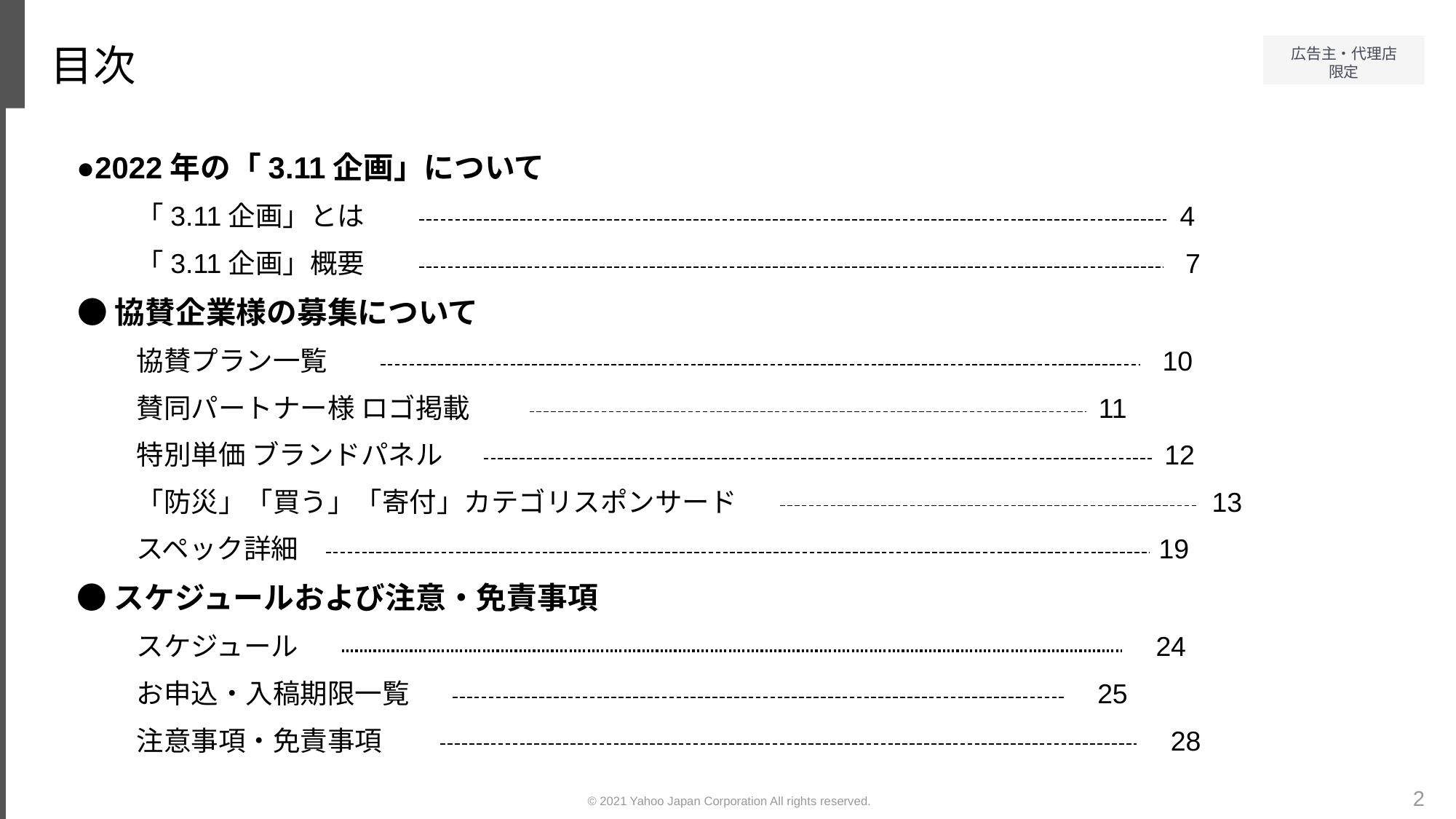

目次
●2022年の「3.11企画」について
「3.11企画」とは　　　　　　　　　　　　　　　　　　　　　　　　　　　　　　　　　　　　　　　　　　　　　　　 　　  4
「3.11企画」概要　　　　　　　　　　　　　　　　　　　　　　　　　　　　　　　　　　　　　　　　　　　　　　　　　　7
●協賛企業様の募集について
協賛プラン一覧 　 　　　　　　　　　　　　　　　　　　　　　　　　　　　　　　　　　　　　　　　　　　　　　　　　　　10
賛同パートナー様 ロゴ掲載　　　　　　　　　　　　　　　　　　　　　　　　　　                                         　　　  11
特別単価 ブランドパネル    　　　　　　　　　　　　　　　　　　　　　　　　　　　　　　　　　　　　　　　　　　 　 12
「防災」「買う」「寄付」カテゴリスポンサード　　　　　　　　　　　　　　　　　　　　　　　　　　　　    13
スペック詳細　　　　　　　　　　　　　　　　　　　　　　　　　　　　　　　　　　　　　　　　　　　　　　　　　　　　　 19
●スケジュールおよび注意・免責事項
スケジュール　　　　　　　　　　　　　　　　　　　　　　　    　　　　　　　　　　　　　　　　　　　　　　　　　　　  　24
お申込・入稿期限一覧　　　　　　　　　　　　　　　　　　　　　　　　　　　　　　　                                            　25
注意事項・免責事項　     　　　　　　　　　　　　　　　　　　　　　　　　　　　　　　　　　　　　　　　　　　　　　28
2